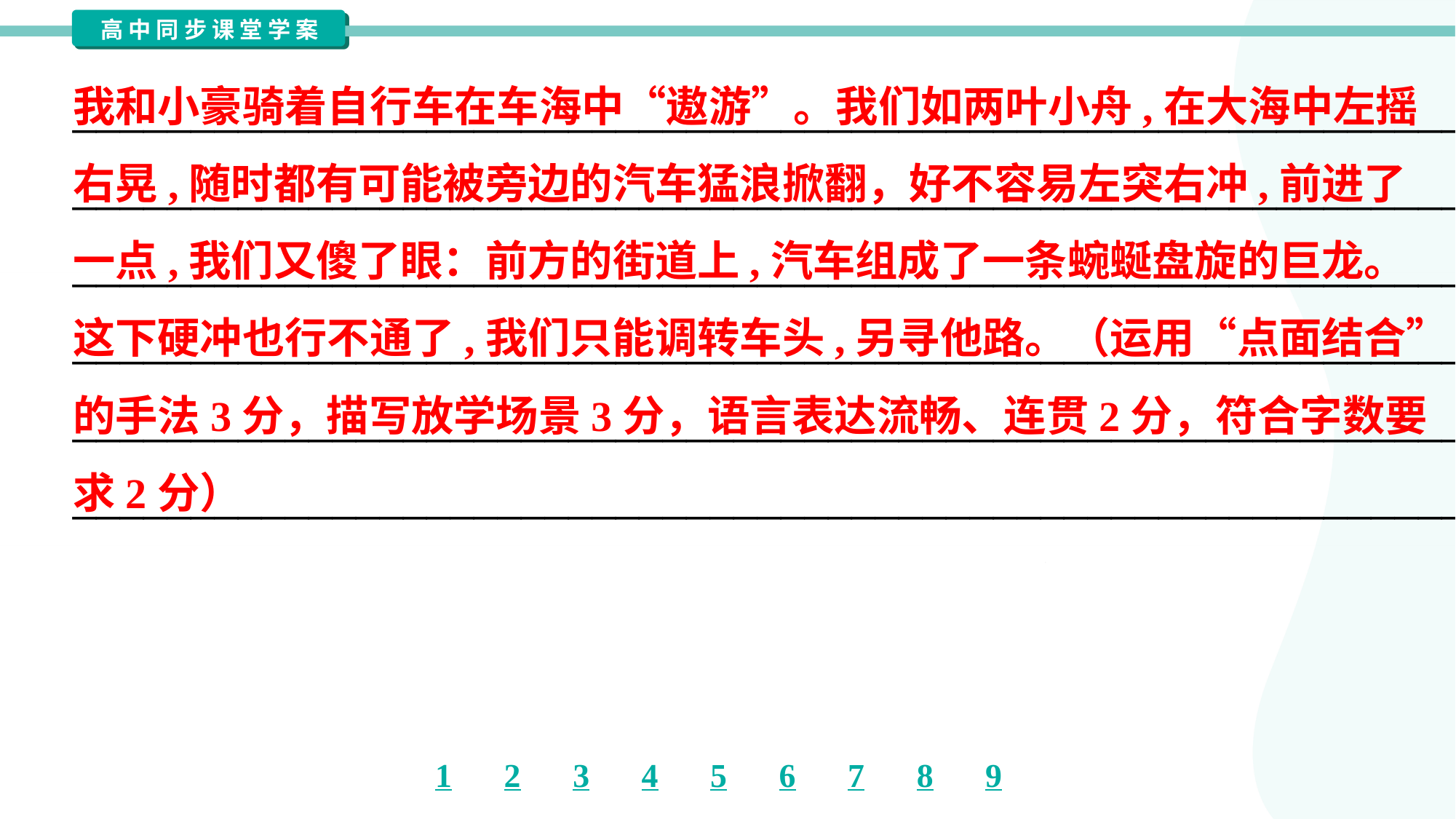

我和小豪骑着自行车在车海中“遨游”。我们如两叶小舟,在大海中左摇
右晃,随时都有可能被旁边的汽车猛浪掀翻，好不容易左突右冲,前进了
一点,我们又傻了眼：前方的街道上,汽车组成了一条蜿蜒盘旋的巨龙。
这下硬冲也行不通了,我们只能调转车头,另寻他路。（运用“点面结合”
的手法3分，描写放学场景3分，语言表达流畅、连贯2分，符合字数要
求2分）
_____________________________________________________________
_____________________________________________________________
_____________________________________________________________
_____________________________________________________________
_____________________________________________________________
_____________________________________________________________